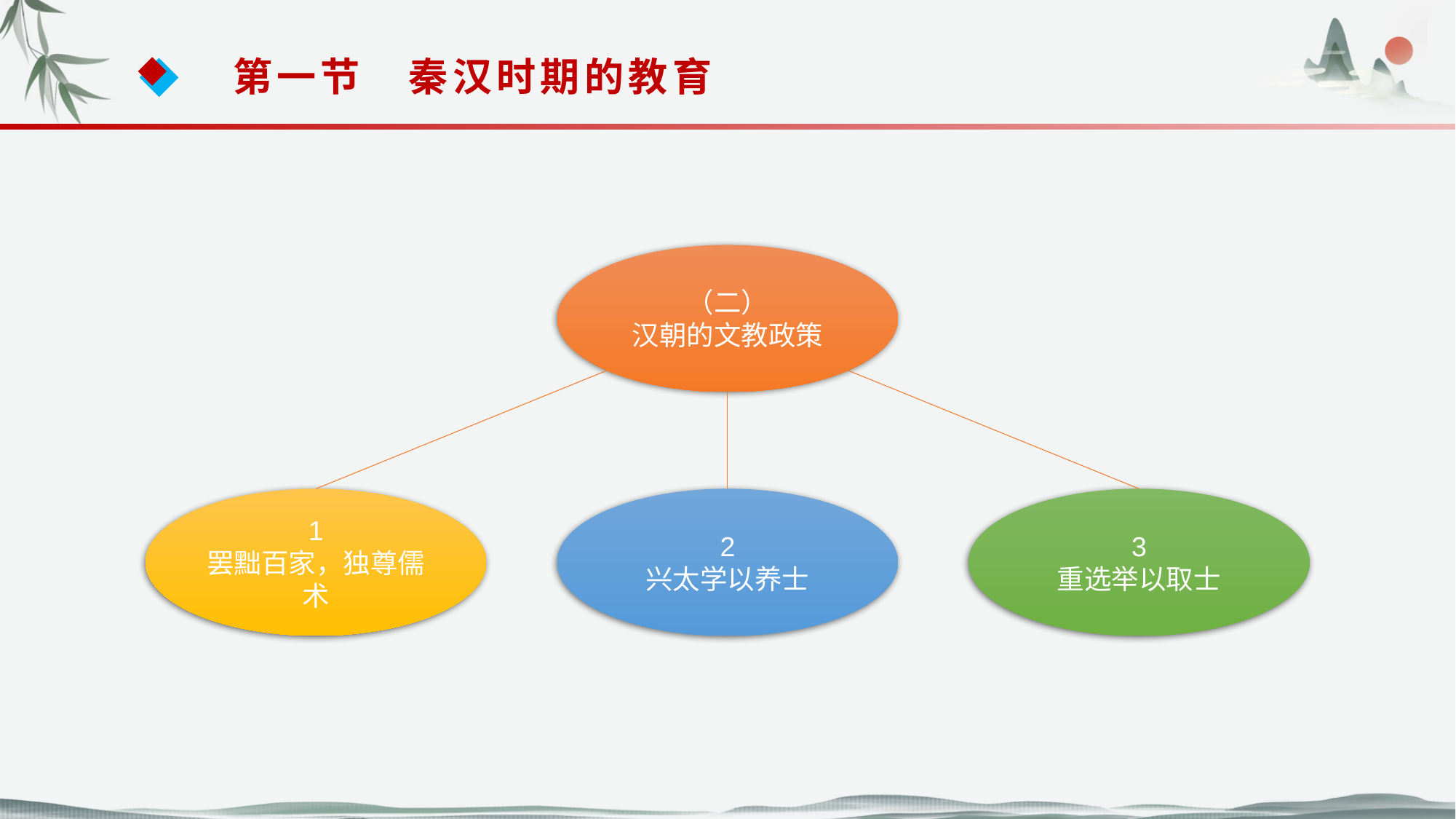

第一节　秦汉时期的教育

（二）
汉朝的文教政策
1
罢黜百家，独尊儒术
3
重选举以取士
2
兴太学以养士